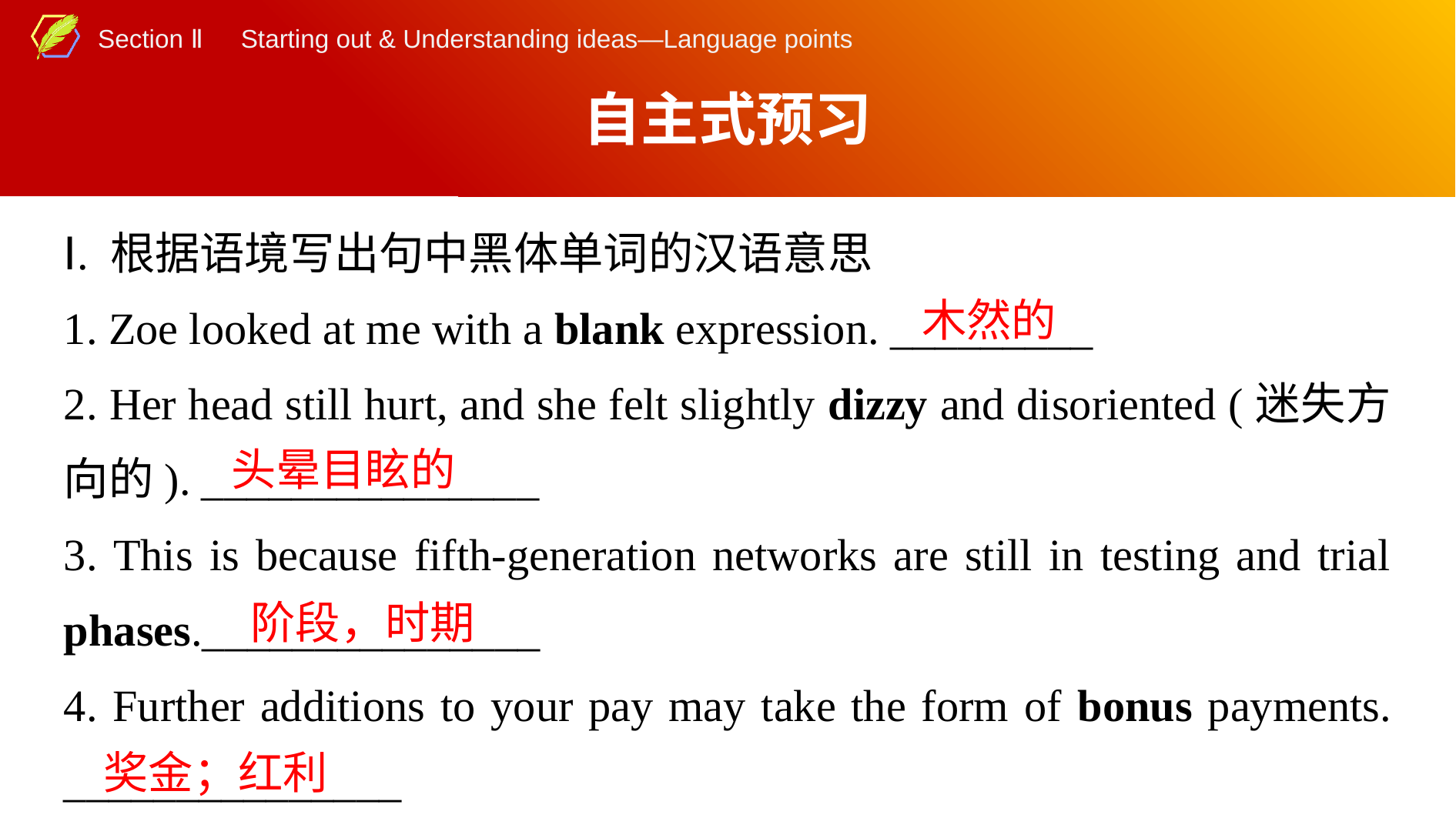

自主式预习
Ⅰ. 根据语境写出句中黑体单词的汉语意思
1. Zoe looked at me with a blank expression. _________
2. Her head still hurt, and she felt slightly dizzy and disoriented (迷失方向的). _______________
3. This is because fifth-generation networks are still in testing and trial phases._______________
4. Further additions to your pay may take the form of bonus payments. _______________
木然的
头晕目眩的
阶段，时期
奖金；红利